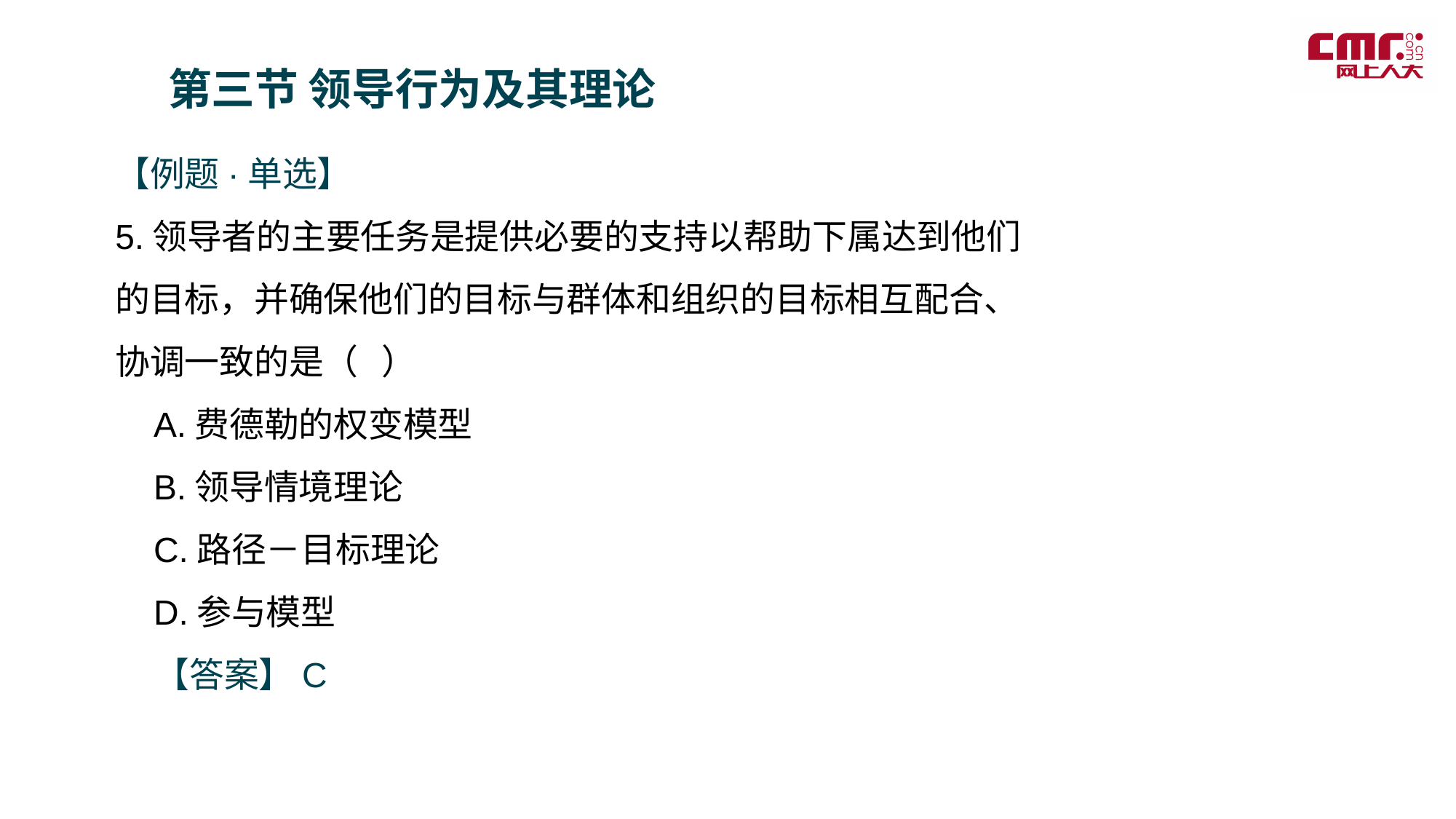

第三节 领导行为及其理论
【例题·单选】
5.领导者的主要任务是提供必要的支持以帮助下属达到他们的目标，并确保他们的目标与群体和组织的目标相互配合、协调一致的是（   ）
    A.费德勒的权变模型
    B.领导情境理论
    C.路径－目标理论
    D.参与模型
    【答案】C